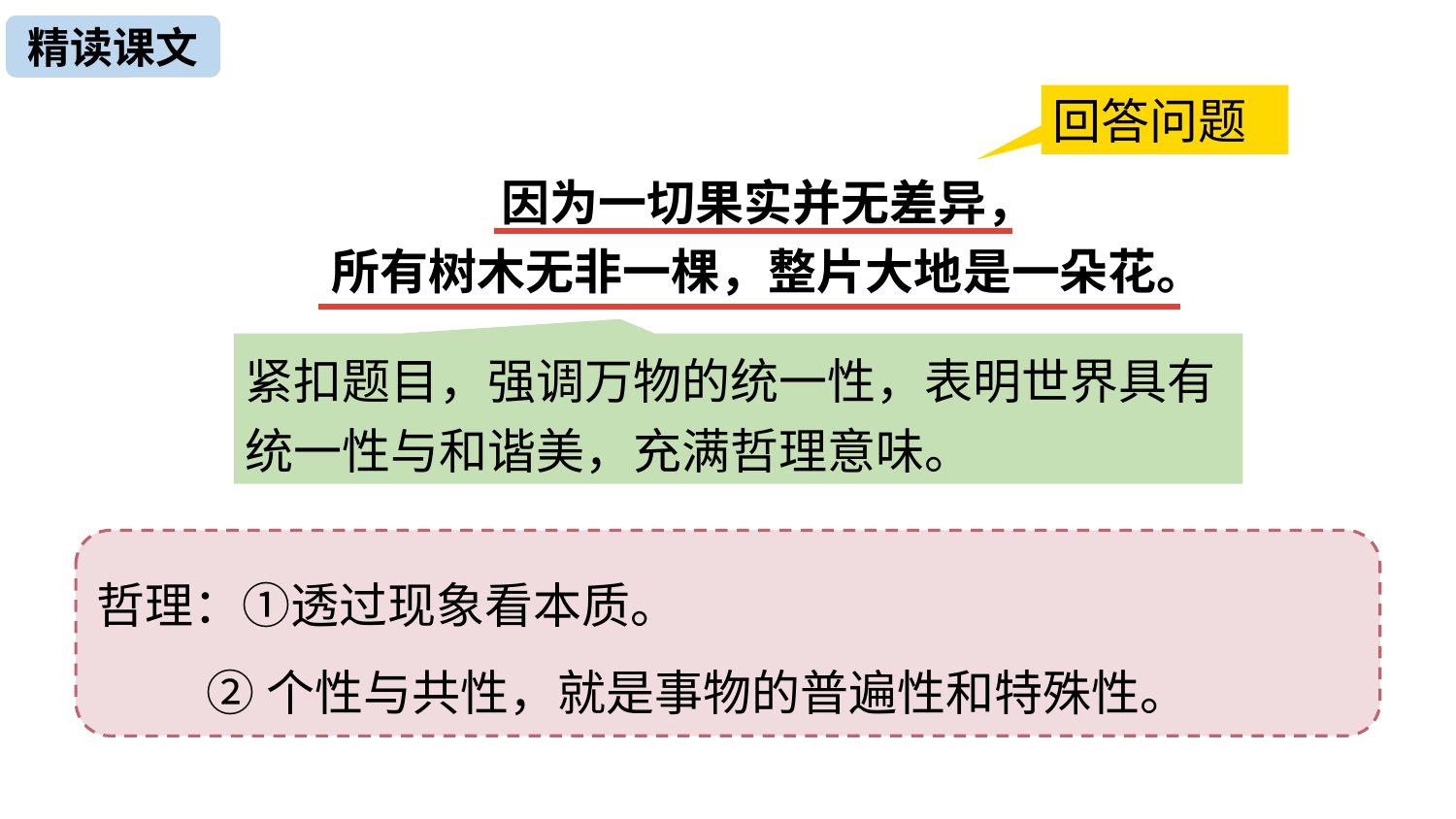

精读课文
回答问题
因为一切果实并无差异，
所有树木无非一棵，整片大地是一朵花。
紧扣题目，强调万物的统一性，表明世界具有统一性与和谐美，充满哲理意味。
哲理：①透过现象看本质。
          ②个性与共性，就是事物的普遍性和特殊性。